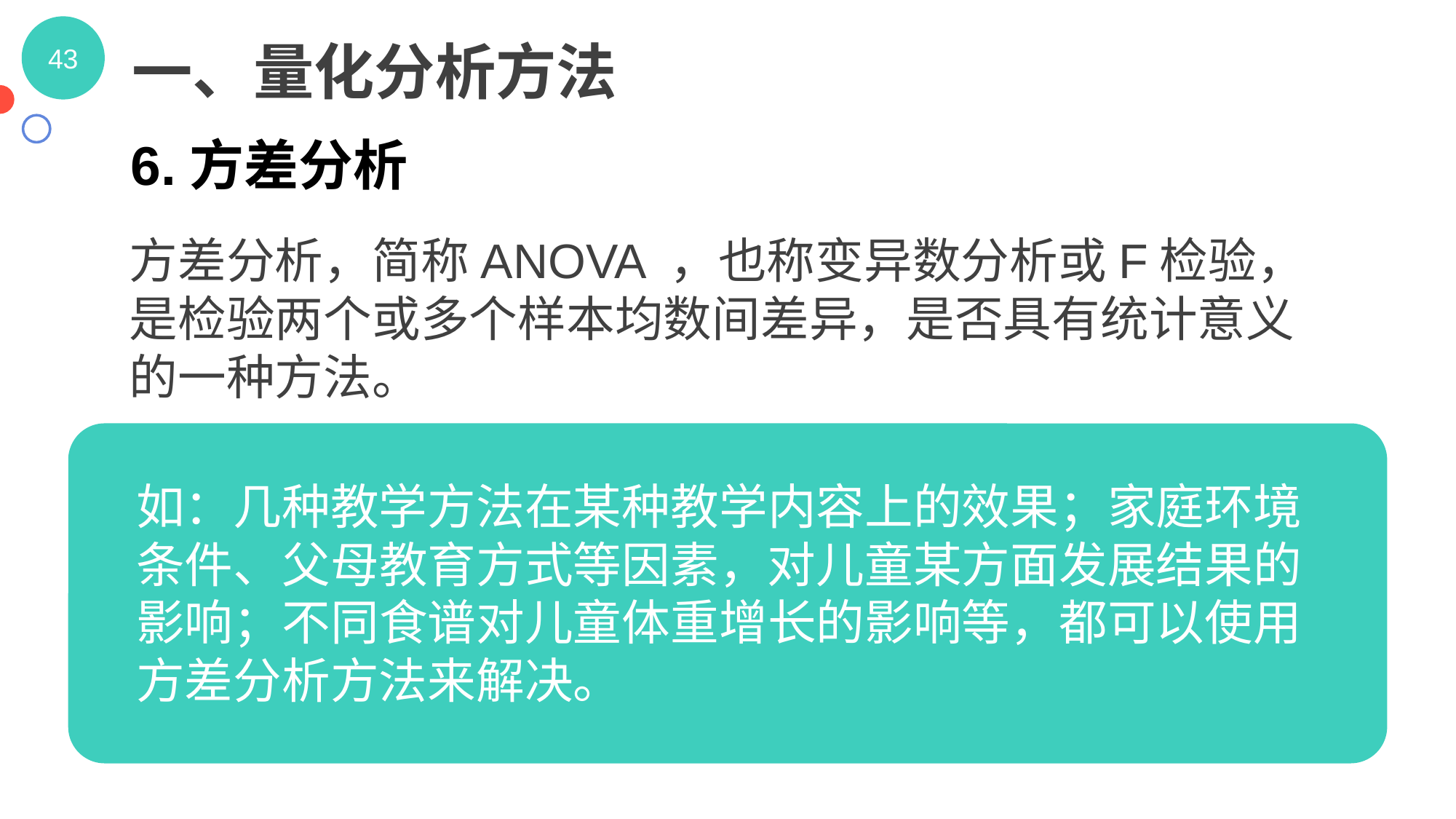

一、量化分析方法
6.方差分析
方差分析，简称ANOVA ，也称变异数分析或F检验，是检验两个或多个样本均数间差异，是否具有统计意义的一种方法。

如：几种教学方法在某种教学内容上的效果；家庭环境条件、父母教育方式等因素，对儿童某方面发展结果的影响；不同食谱对儿童体重增长的影响等，都可以使用方差分析方法来解决。